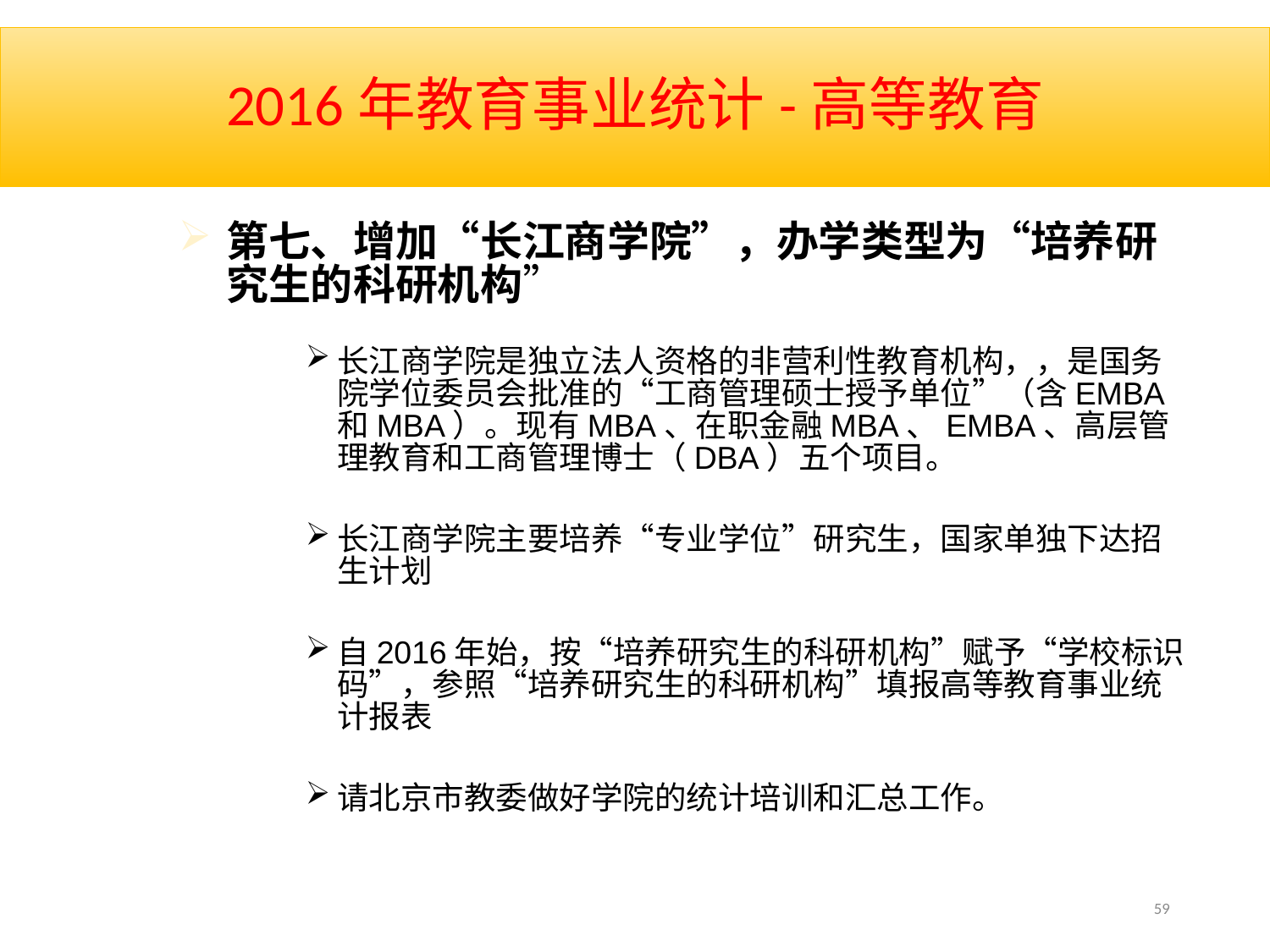

# 2016年教育事业统计-高等教育
第七、增加“长江商学院”，办学类型为“培养研究生的科研机构”

长江商学院是独立法人资格的非营利性教育机构，，是国务院学位委员会批准的“工商管理硕士授予单位”（含EMBA和MBA）。现有MBA、在职金融MBA、EMBA、高层管理教育和工商管理博士（DBA）五个项目。

长江商学院主要培养“专业学位”研究生，国家单独下达招生计划

自2016年始，按“培养研究生的科研机构”赋予“学校标识码”，参照“培养研究生的科研机构”填报高等教育事业统计报表

请北京市教委做好学院的统计培训和汇总工作。
59